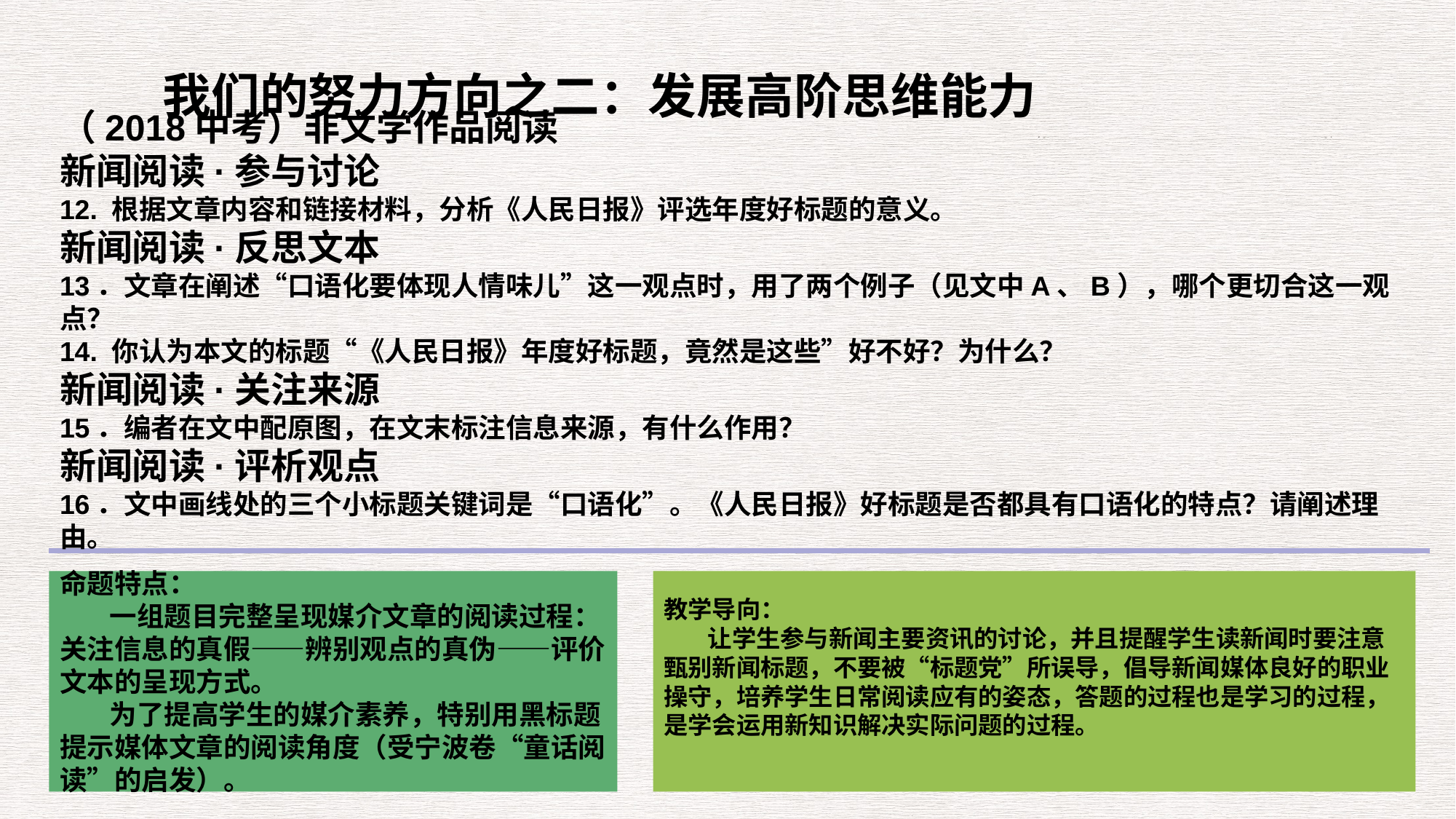

我们的努力方向之二：发展高阶思维能力
（2018中考）非文学作品阅读
新闻阅读·参与讨论
12. 根据文章内容和链接材料，分析《人民日报》评选年度好标题的意义。
新闻阅读·反思文本
13．文章在阐述“口语化要体现人情味儿”这一观点时，用了两个例子（见文中A、B），哪个更切合这一观点？
14. 你认为本文的标题“《人民日报》年度好标题，竟然是这些”好不好？为什么？
新闻阅读·关注来源
15．编者在文中配原图，在文末标注信息来源，有什么作用？
新闻阅读·评析观点
16．文中画线处的三个小标题关键词是“口语化”。《人民日报》好标题是否都具有口语化的特点？请阐述理由。
命题特点：
       一组题目完整呈现媒介文章的阅读过程：关注信息的真假——辨别观点的真伪——评价文本的呈现方式。
       为了提高学生的媒介素养，特别用黑标题提示媒体文章的阅读角度（受宁波卷“童话阅读”的启发）。
教学导向：
       让学生参与新闻主要资讯的讨论，并且提醒学生读新闻时要注意甄别新闻标题，不要被“标题党”所误导，倡导新闻媒体良好的职业操守，培养学生日常阅读应有的姿态，答题的过程也是学习的过程，是学会运用新知识解决实际问题的过程。